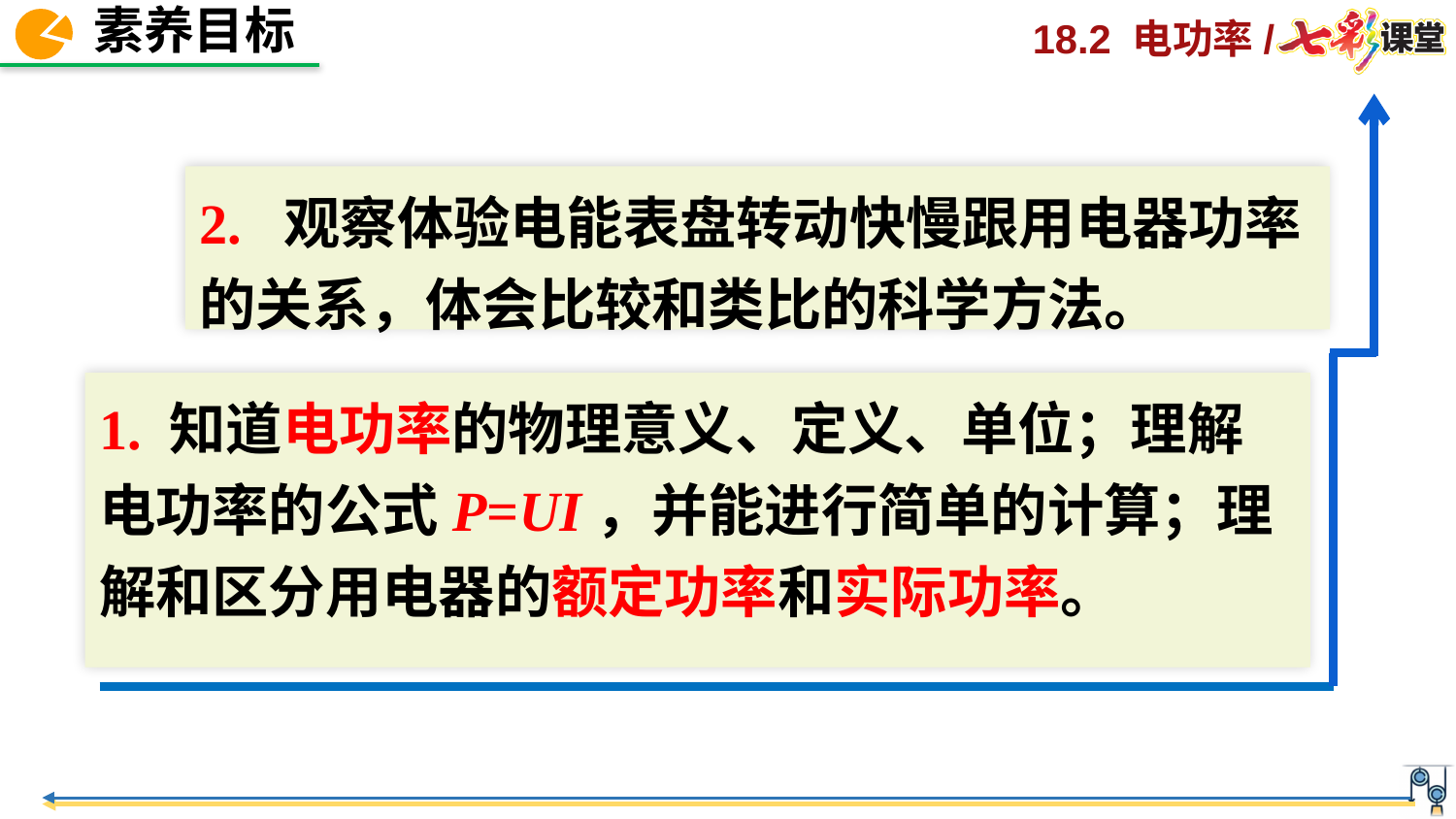

2. 观察体验电能表盘转动快慢跟用电器功率的关系，体会比较和类比的科学方法。

1. 知道电功率的物理意义、定义、单位；理解电功率的公式P=UI，并能进行简单的计算；理解和区分用电器的额定功率和实际功率。